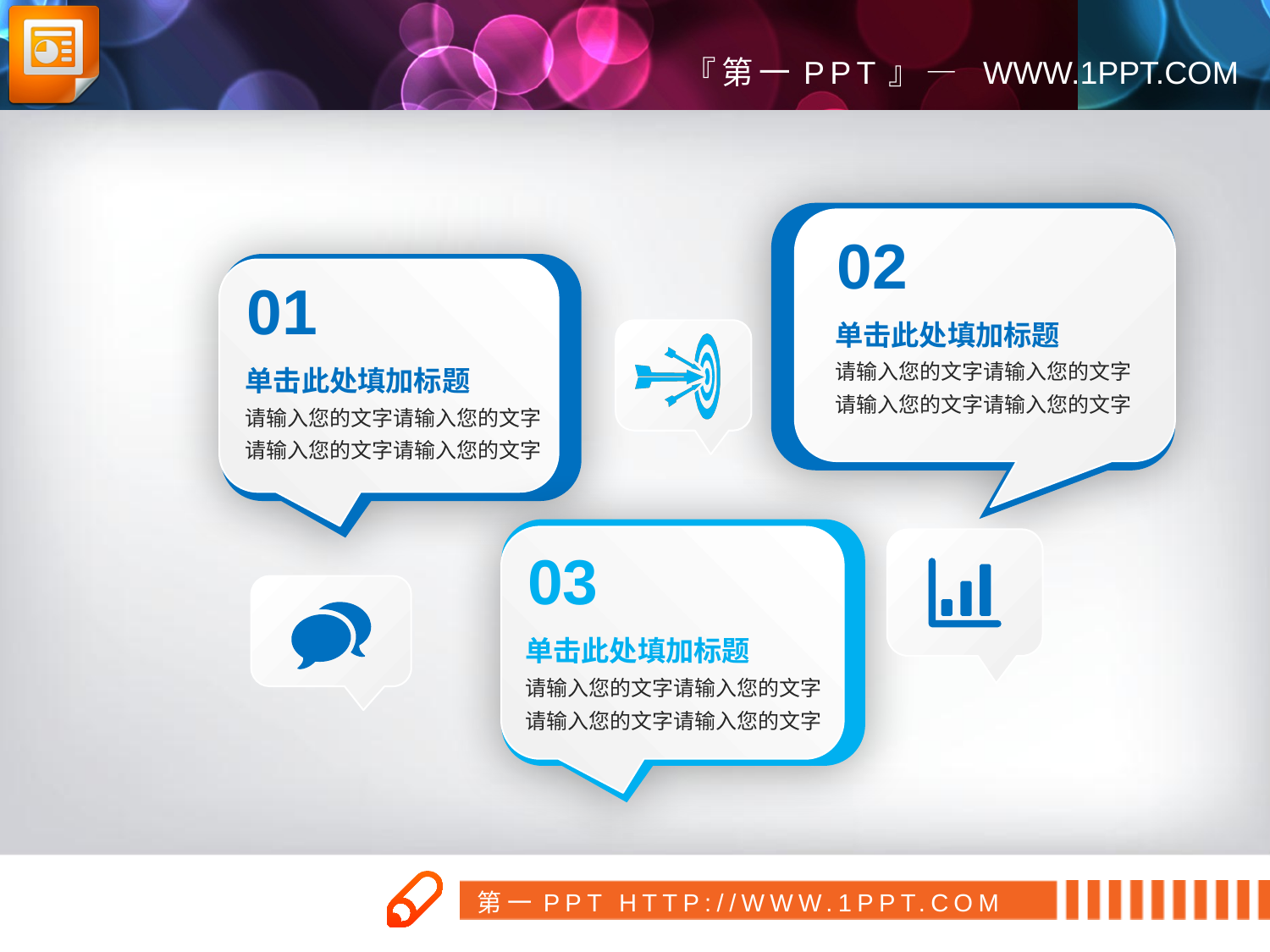

02

01
单击此处填加标题
请输入您的文字请输入您的文字
请输入您的文字请输入您的文字

单击此处填加标题
请输入您的文字请输入您的文字
请输入您的文字请输入您的文字

03

单击此处填加标题
请输入您的文字请输入您的文字
请输入您的文字请输入您的文字